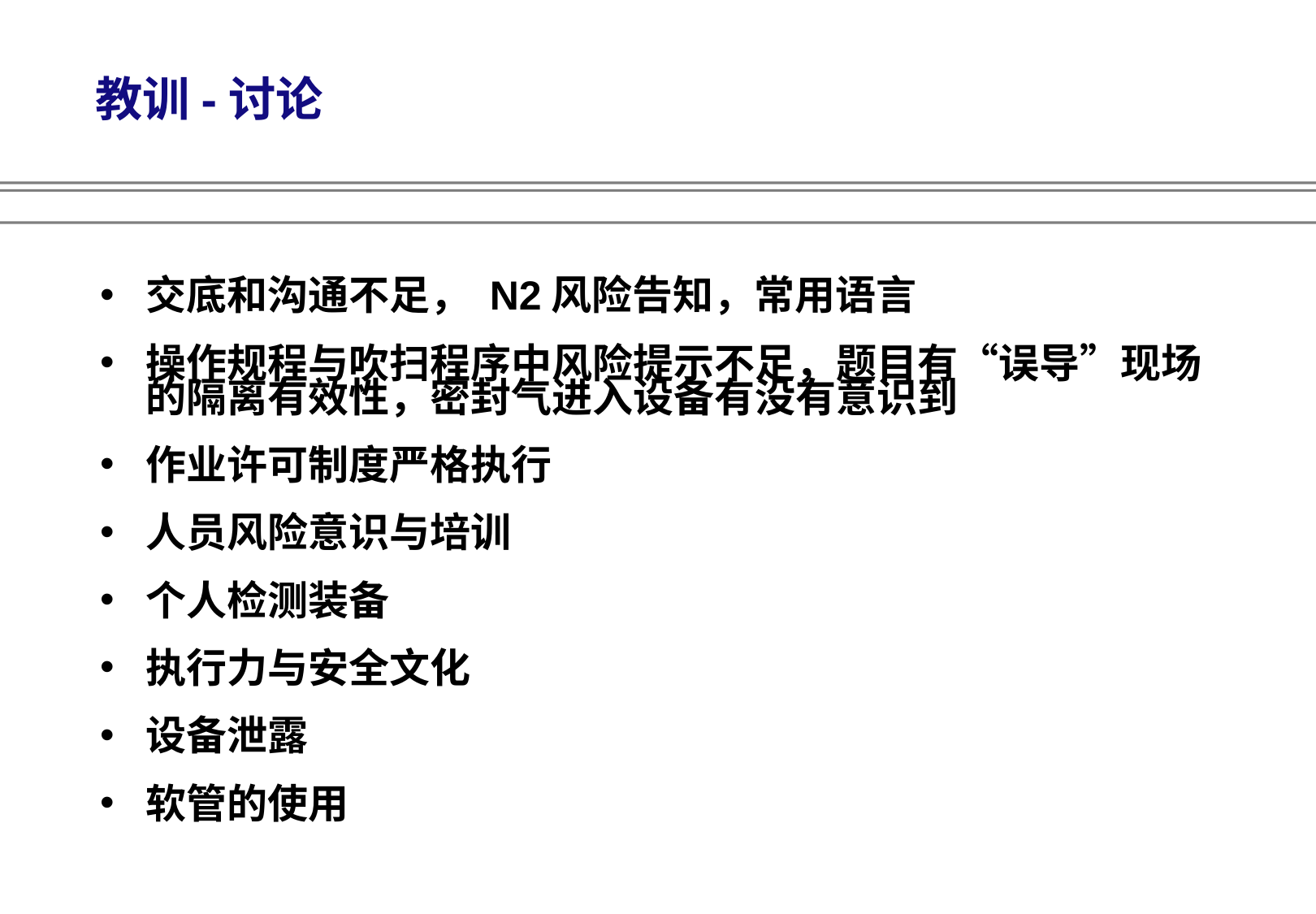

# 教训-讨论

交底和沟通不足， N2风险告知，常用语言

操作规程与吹扫程序中风险提示不足，题目有“误导”现场的隔离有效性，密封气进入设备有没有意识到

作业许可制度严格执行

人员风险意识与培训

个人检测装备

执行力与安全文化

设备泄露

软管的使用